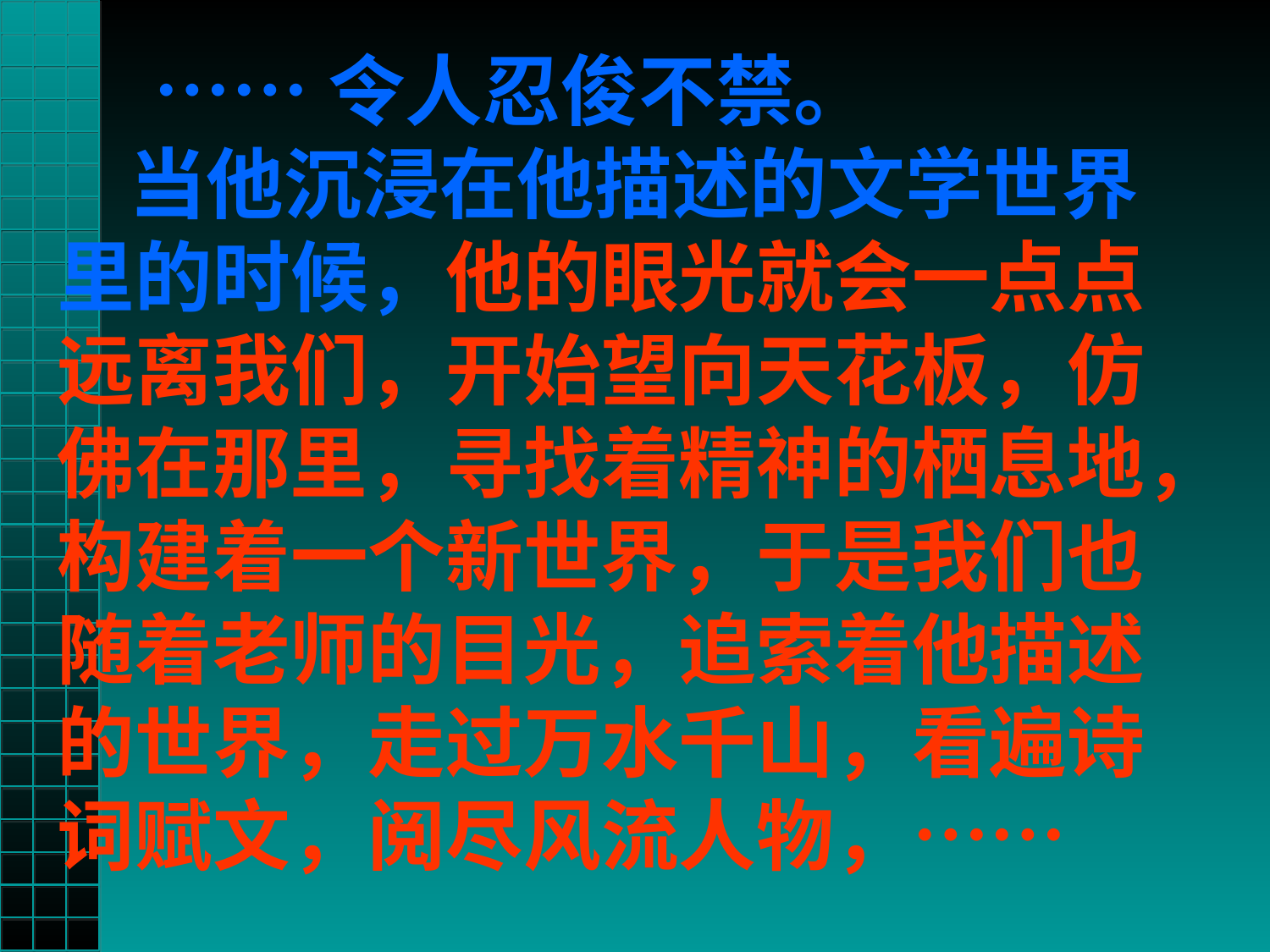

……令人忍俊不禁。
   当他沉浸在他描述的文学世界里的时候，他的眼光就会一点点远离我们，开始望向天花板，仿佛在那里，寻找着精神的栖息地，构建着一个新世界，于是我们也随着老师的目光，追索着他描述的世界，走过万水千山，看遍诗词赋文，阅尽风流人物，……